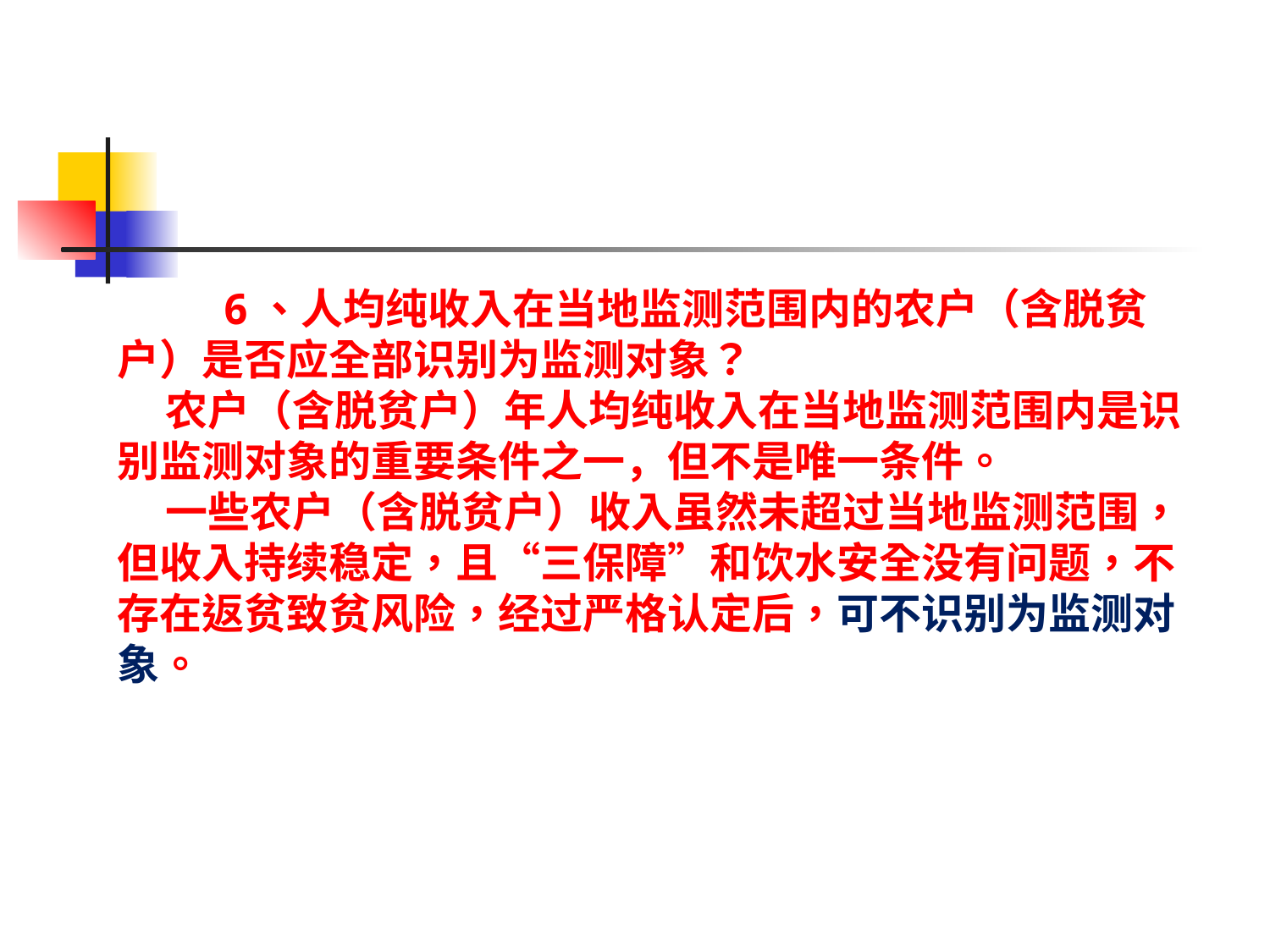

6、人均纯收入在当地监测范围内的农户（含脱贫户）是否应全部识别为监测对象？
    农户（含脱贫户）年人均纯收入在当地监测范围内是识别监测对象的重要条件之一，但不是唯一条件。
    一些农户（含脱贫户）收入虽然未超过当地监测范围，但收入持续稳定，且“三保障”和饮水安全没有问题，不存在返贫致贫风险，经过严格认定后，可不识别为监测对象。